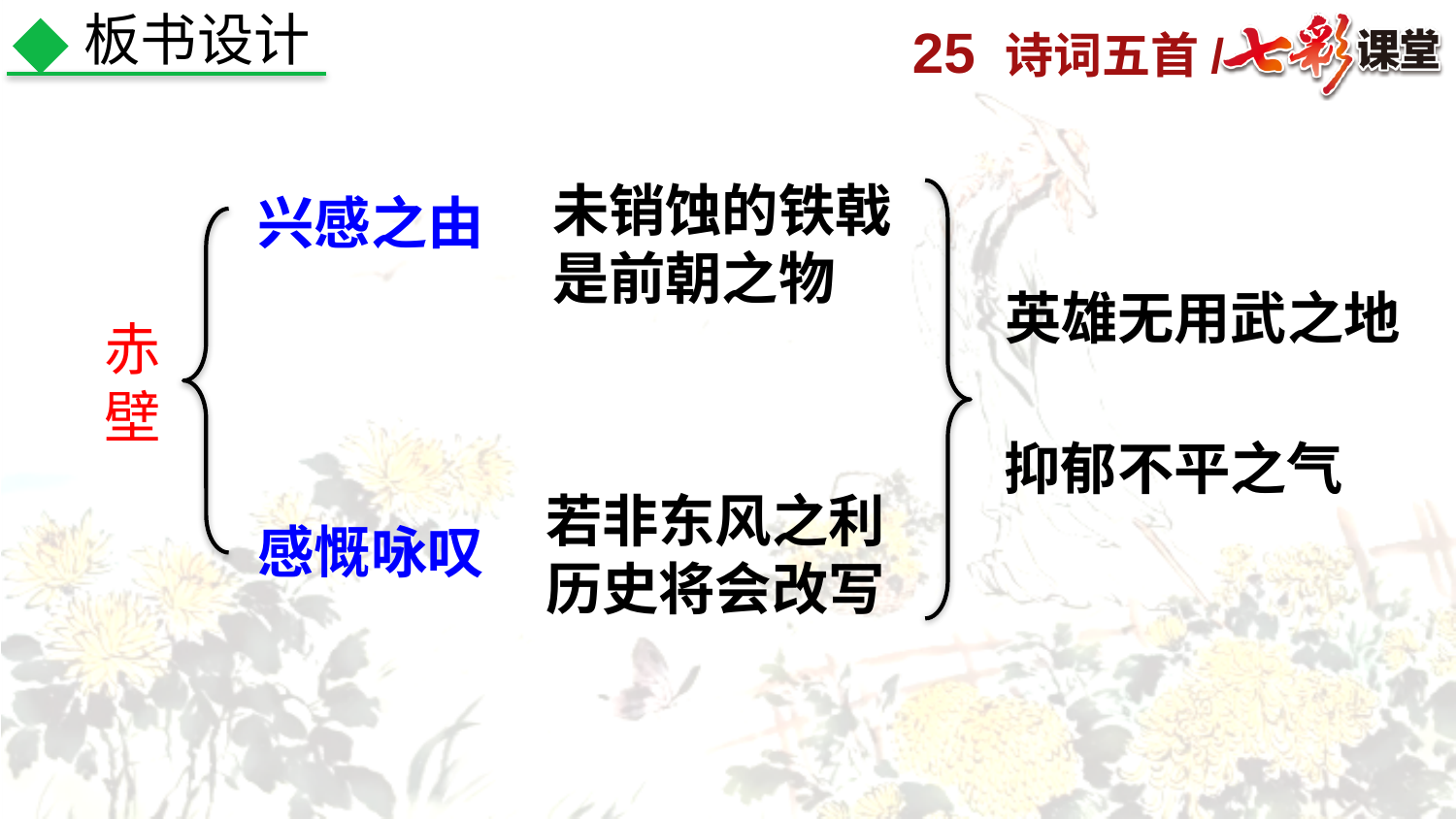

板书设计

未销蚀的铁戟是前朝之物

兴感之由

英雄无用武之地
赤壁
抑郁不平之气
若非东风之利历史将会改写
感慨咏叹